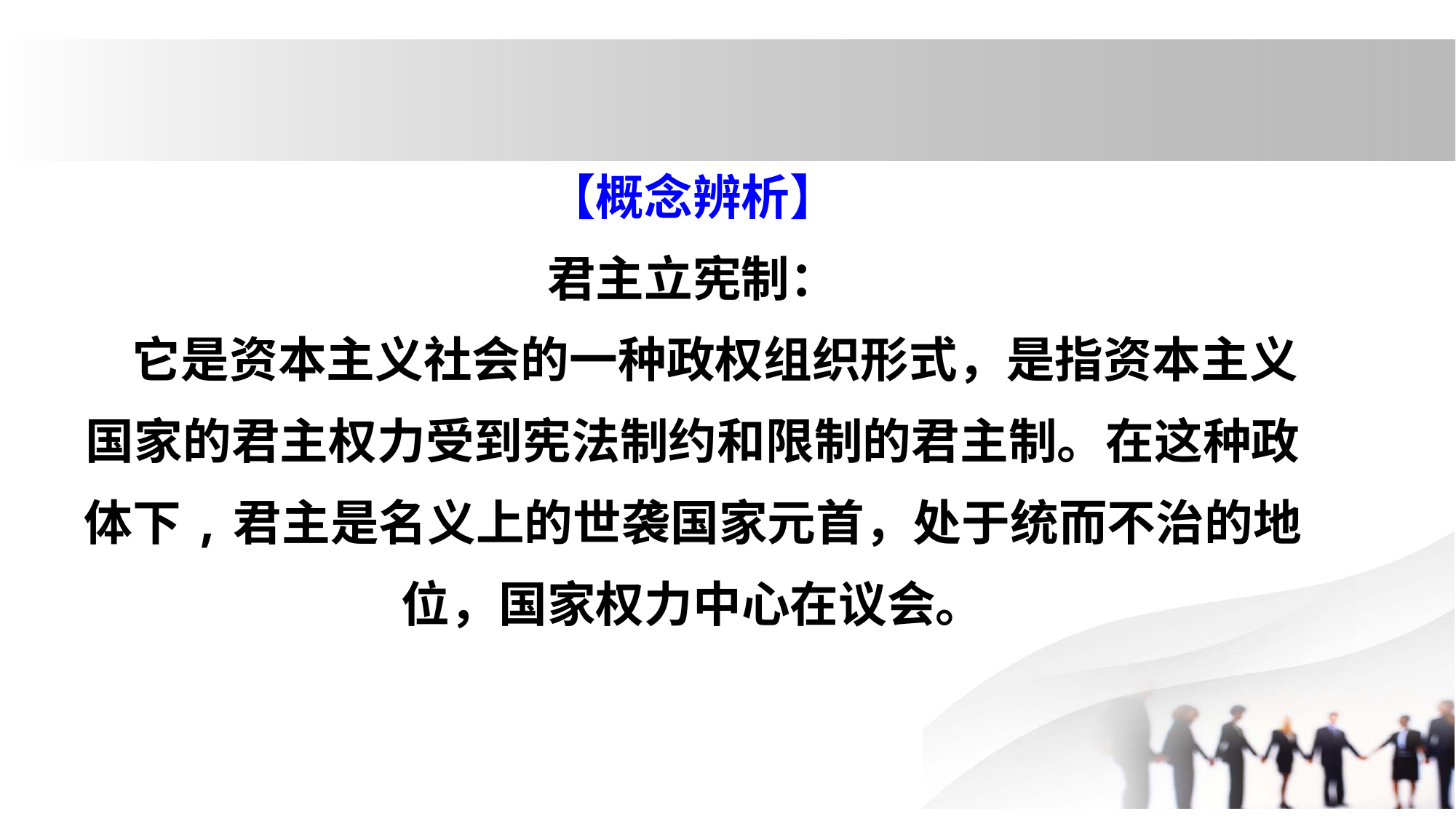

# 【概念辨析】 君主立宪制： 它是资本主义社会的一种政权组织形式，是指资本主义国家的君主权力受到宪法制约和限制的君主制。在这种政体下,君主是名义上的世袭国家元首，处于统而不治的地位，国家权力中心在议会。